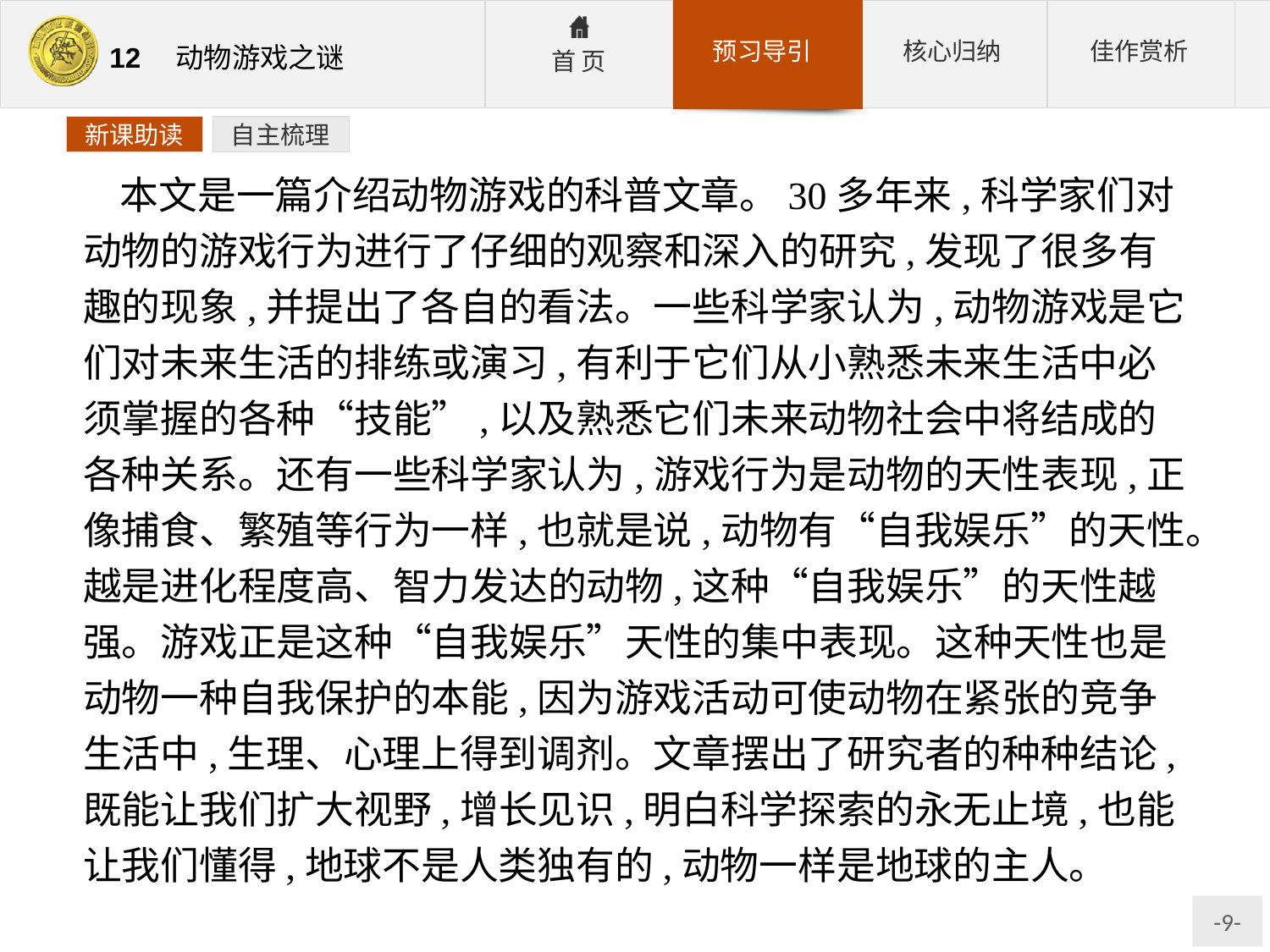

新课助读
自主梳理
本文是一篇介绍动物游戏的科普文章。30多年来,科学家们对动物的游戏行为进行了仔细的观察和深入的研究,发现了很多有趣的现象,并提出了各自的看法。一些科学家认为,动物游戏是它们对未来生活的排练或演习,有利于它们从小熟悉未来生活中必须掌握的各种“技能”,以及熟悉它们未来动物社会中将结成的各种关系。还有一些科学家认为,游戏行为是动物的天性表现,正像捕食、繁殖等行为一样,也就是说,动物有“自我娱乐”的天性。越是进化程度高、智力发达的动物,这种“自我娱乐”的天性越强。游戏正是这种“自我娱乐”天性的集中表现。这种天性也是动物一种自我保护的本能,因为游戏活动可使动物在紧张的竞争生活中,生理、心理上得到调剂。文章摆出了研究者的种种结论,既能让我们扩大视野,增长见识,明白科学探索的永无止境,也能让我们懂得,地球不是人类独有的,动物一样是地球的主人。